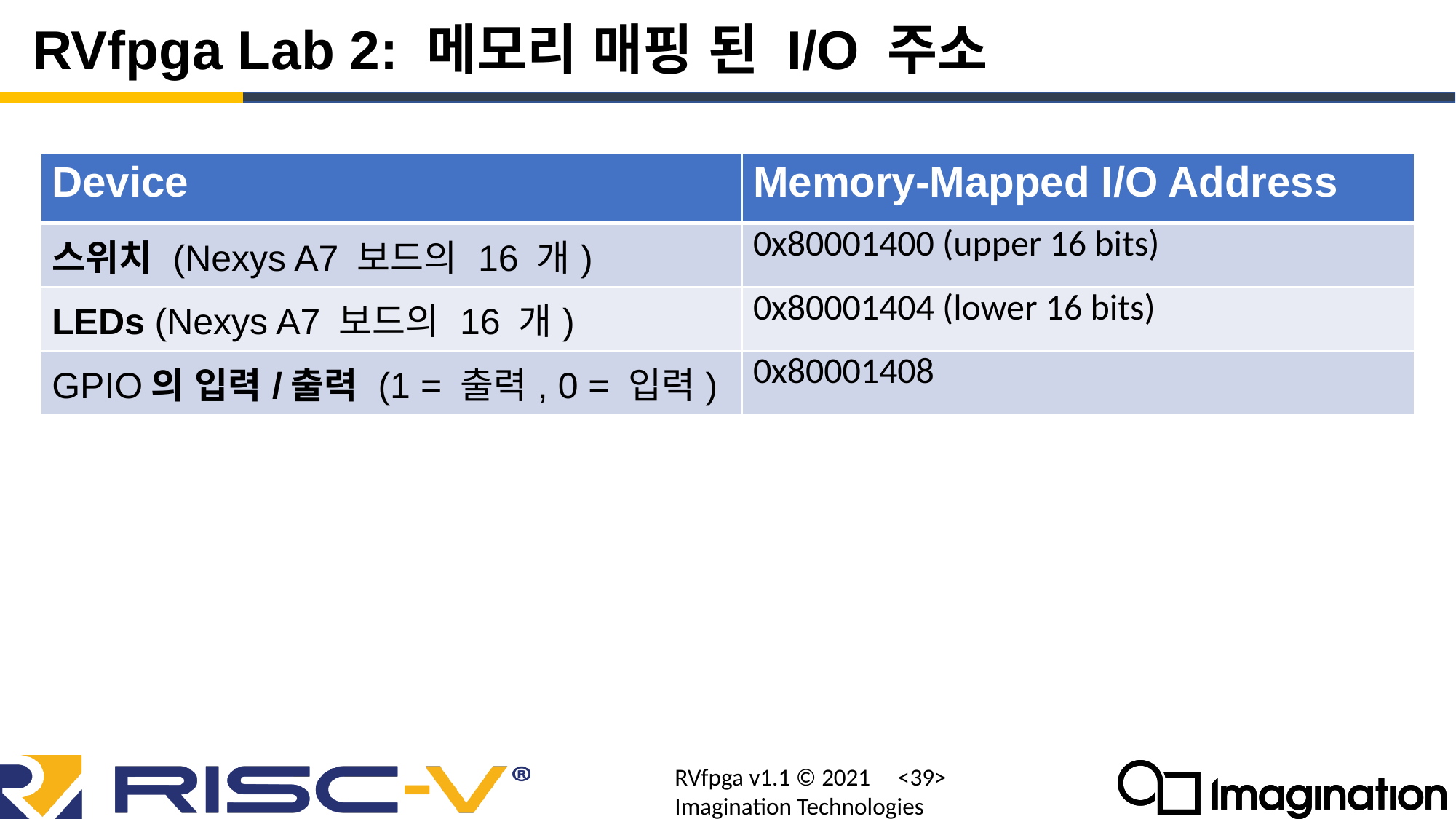

# RVfpga Lab 2: 메모리 매핑 된 I/O 주소
| Device | Memory-Mapped I/O Address |
| --- | --- |
| 스위치 (Nexys A7 보드의 16 개) | 0x80001400 (upper 16 bits) |
| LEDs (Nexys A7 보드의 16 개) | 0x80001404 (lower 16 bits) |
| GPIO의 입력/출력 (1 = 출력, 0 = 입력) | 0x80001408 |